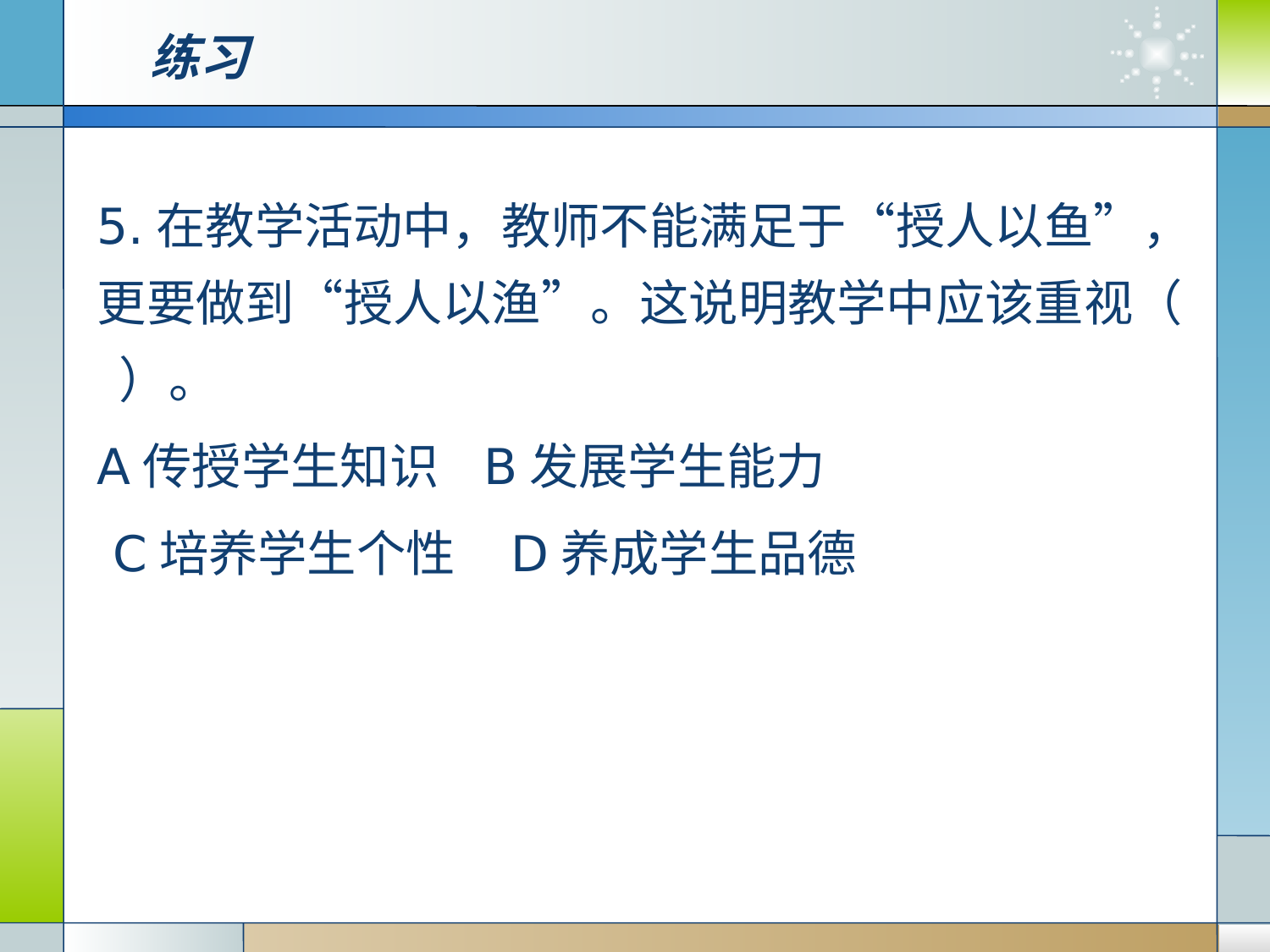

# 练习
5.在教学活动中，教师不能满足于“授人以鱼”，更要做到“授人以渔”。这说明教学中应该重视（   ）。
A传授学生知识   B发展学生能力
 C培养学生个性    D养成学生品德